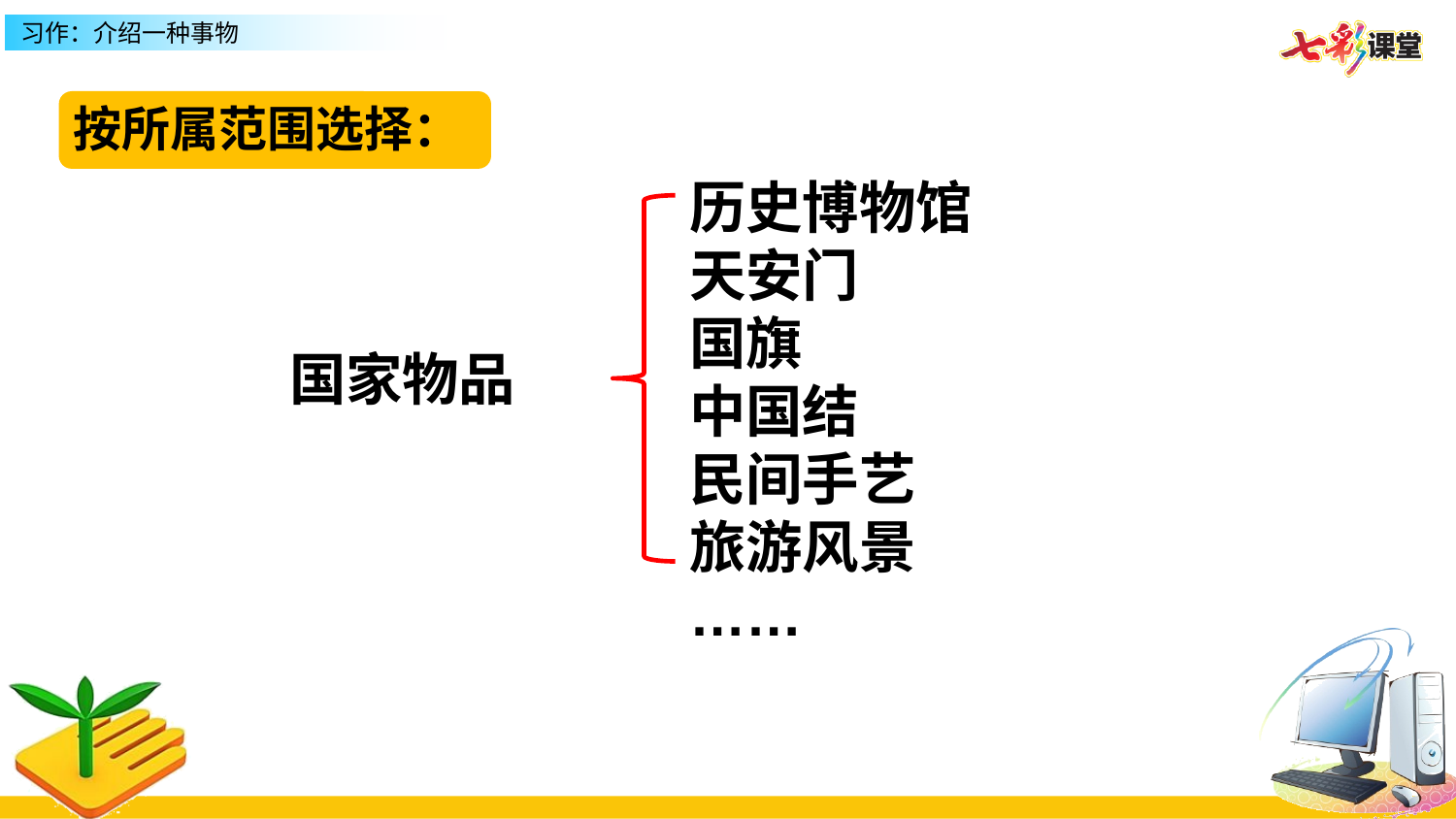

按所属范围选择：
历史博物馆
天安门
国旗
中国结
民间手艺
旅游风景
……

国家物品